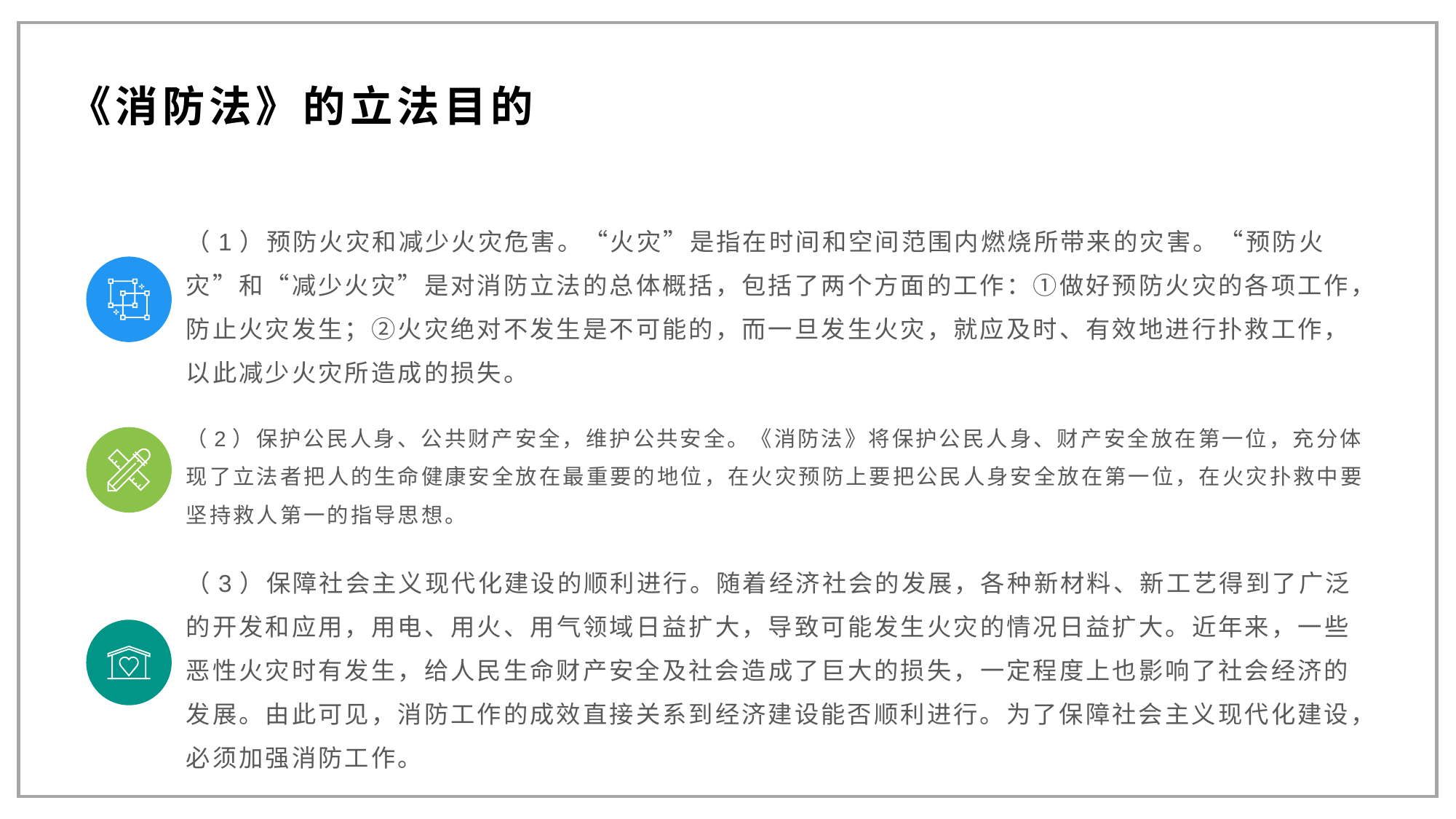

《消防法》的立法目的
（1）预防火灾和减少火灾危害。“火灾”是指在时间和空间范围内燃烧所带来的灾害。“预防火灾”和“减少火灾”是对消防立法的总体概括，包括了两个方面的工作：①做好预防火灾的各项工作，防止火灾发生；②火灾绝对不发生是不可能的，而一旦发生火灾，就应及时、有效地进行扑救工作，以此减少火灾所造成的损失。

（2）保护公民人身、公共财产安全，维护公共安全。《消防法》将保护公民人身、财产安全放在第一位，充分体现了立法者把人的生命健康安全放在最重要的地位，在火灾预防上要把公民人身安全放在第一位，在火灾扑救中要坚持救人第一的指导思想。

（3）保障社会主义现代化建设的顺利进行。随着经济社会的发展，各种新材料、新工艺得到了广泛的开发和应用，用电、用火、用气领域日益扩大，导致可能发生火灾的情况日益扩大。近年来，一些恶性火灾时有发生，给人民生命财产安全及社会造成了巨大的损失，一定程度上也影响了社会经济的发展。由此可见，消防工作的成效直接关系到经济建设能否顺利进行。为了保障社会主义现代化建设，必须加强消防工作。